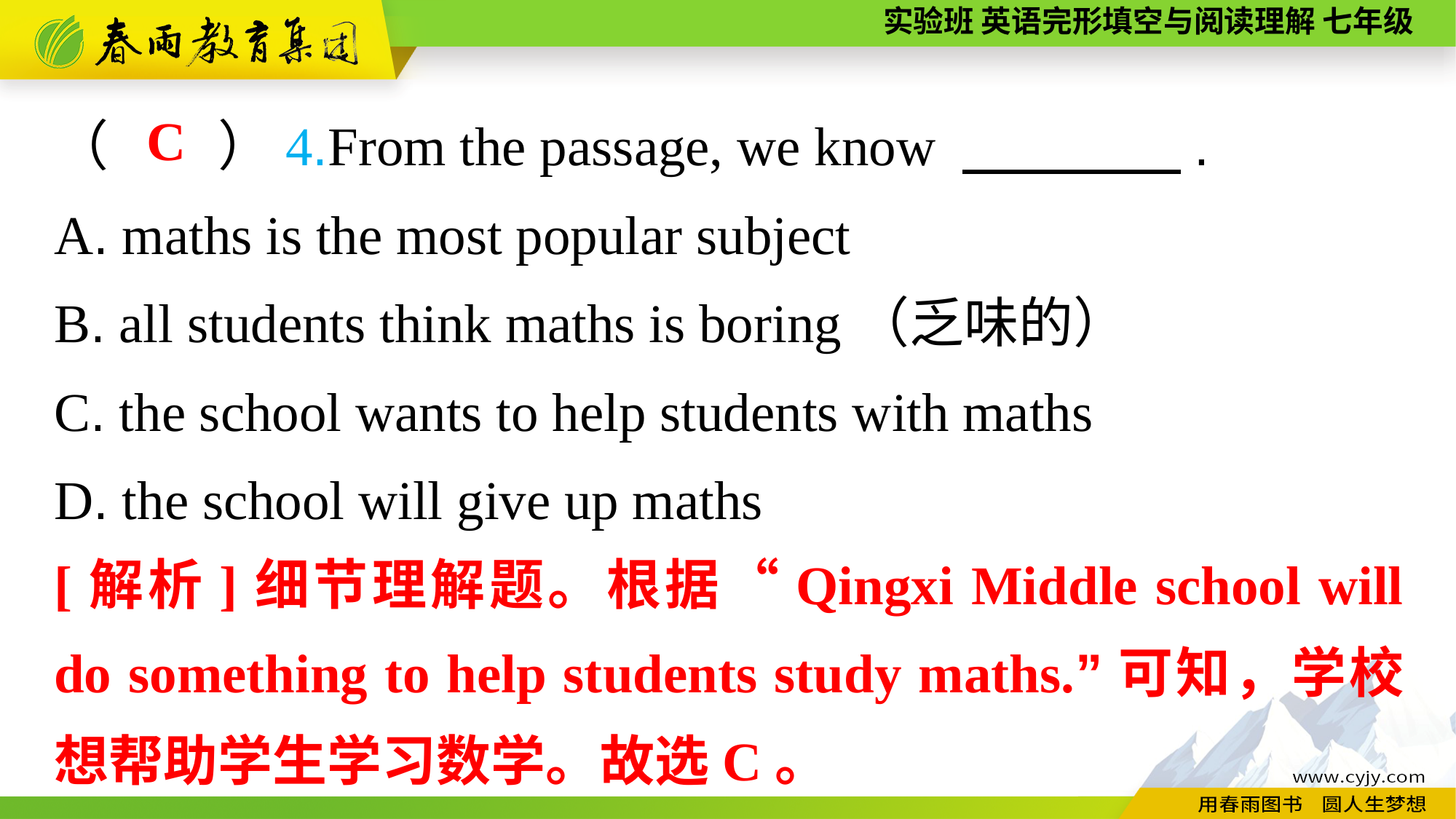

（　　）4.From the passage, we know 　　　　.
A. maths is the most popular subject
B. all students think maths is boring（乏味的）
C. the school wants to help students with maths
D. the school will give up maths
C
[解析]细节理解题。根据“Qingxi Middle school will do something to help students study maths.”可知，学校想帮助学生学习数学。故选C。